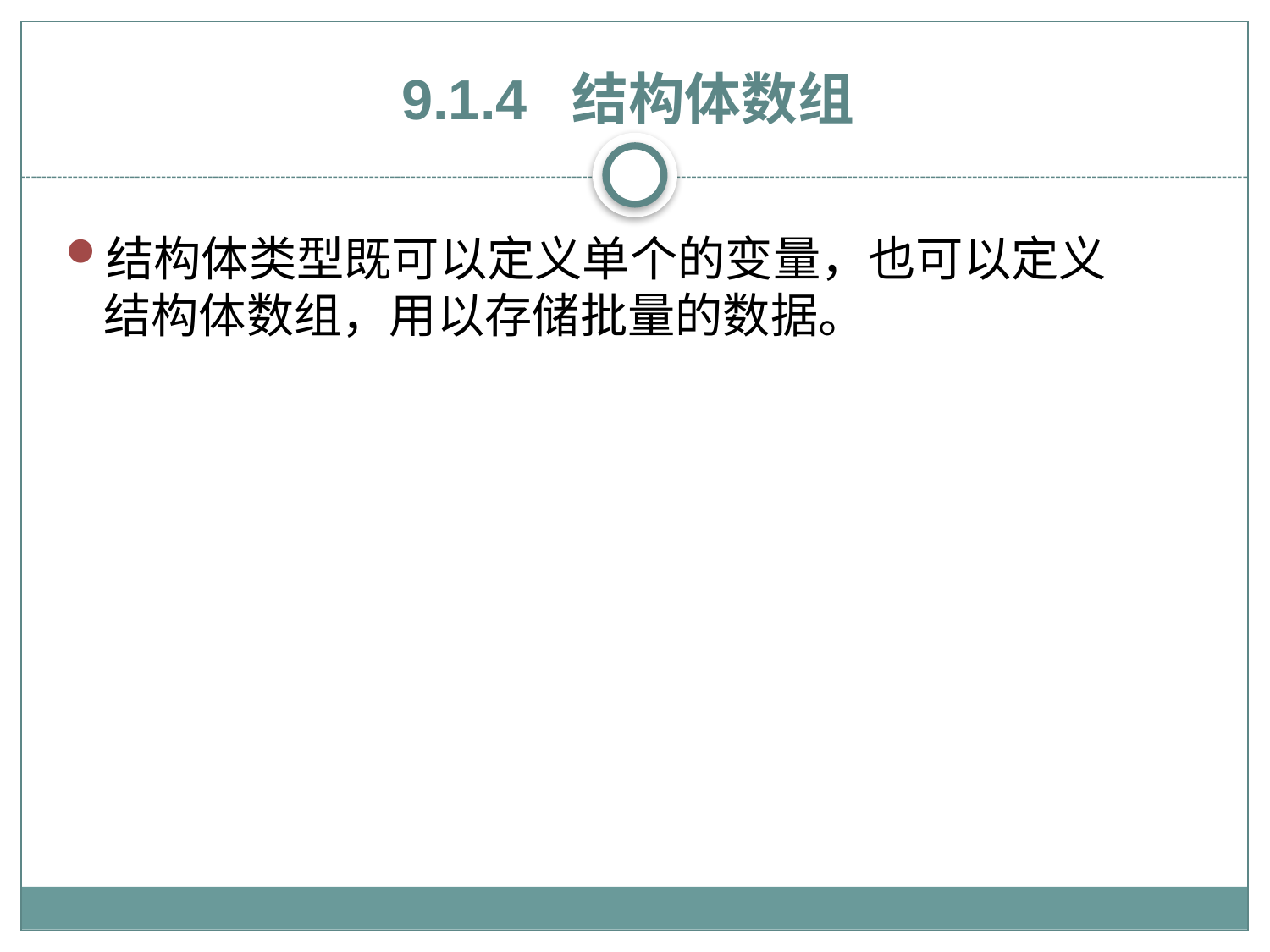

# 9.1.4  结构体数组
结构体类型既可以定义单个的变量，也可以定义结构体数组，用以存储批量的数据。